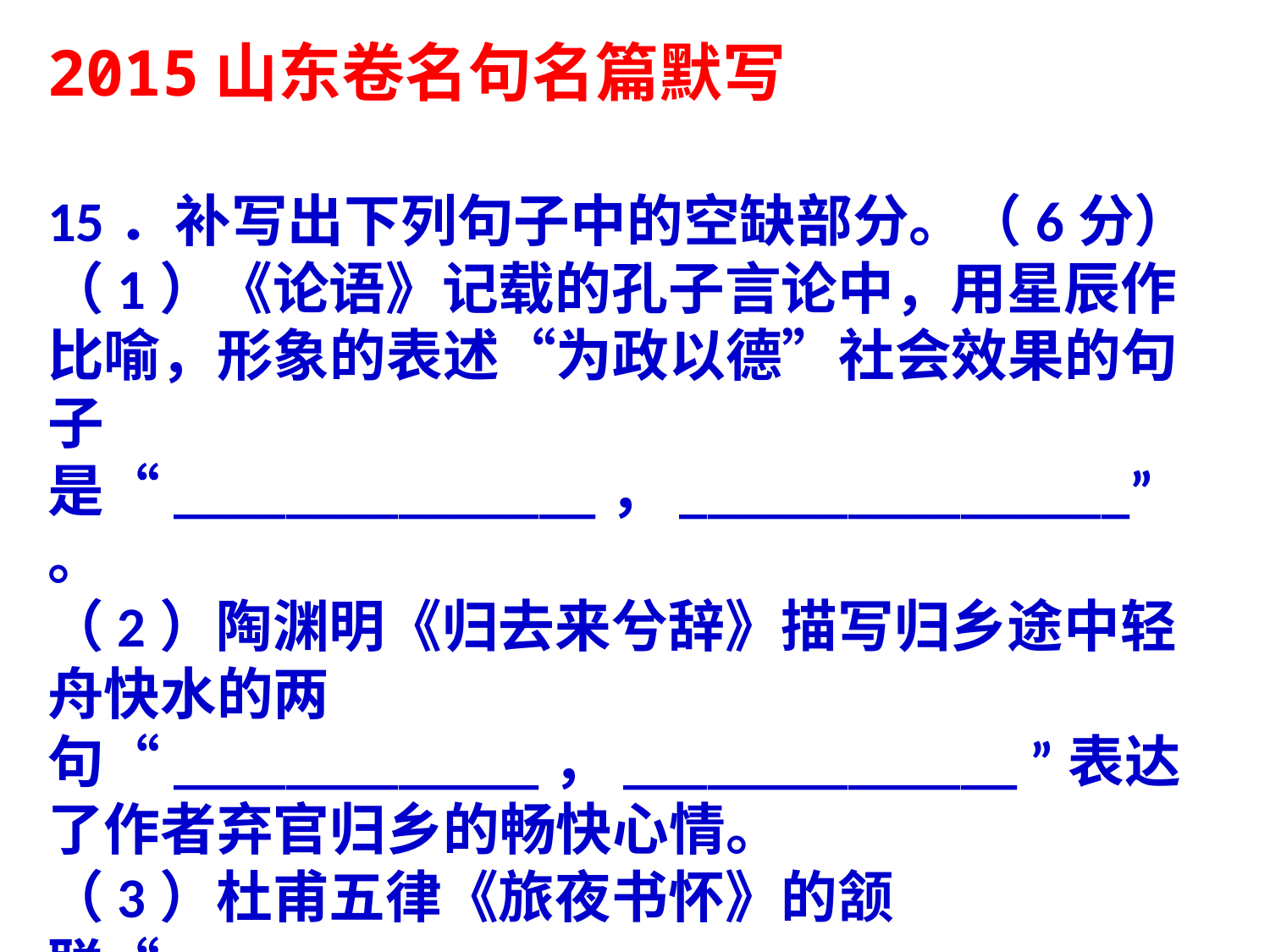

2015山东卷名句名篇默写

15．补写出下列句子中的空缺部分。（6分）
（1）《论语》记载的孔子言论中，用星辰作比喻，形象的表述“为政以德”社会效果的句子是“_______________，________________”。
（2）陶渊明《归去来兮辞》描写归乡途中轻舟快水的两句“_____________，______________ ”表达了作者弃官归乡的畅快心情。
（3）杜甫五律《旅夜书怀》的颔联“_______________ ，_______ _________”，描绘的景象雄浑阔大，反衬了作者孤苦漂泊的悲怆心情。